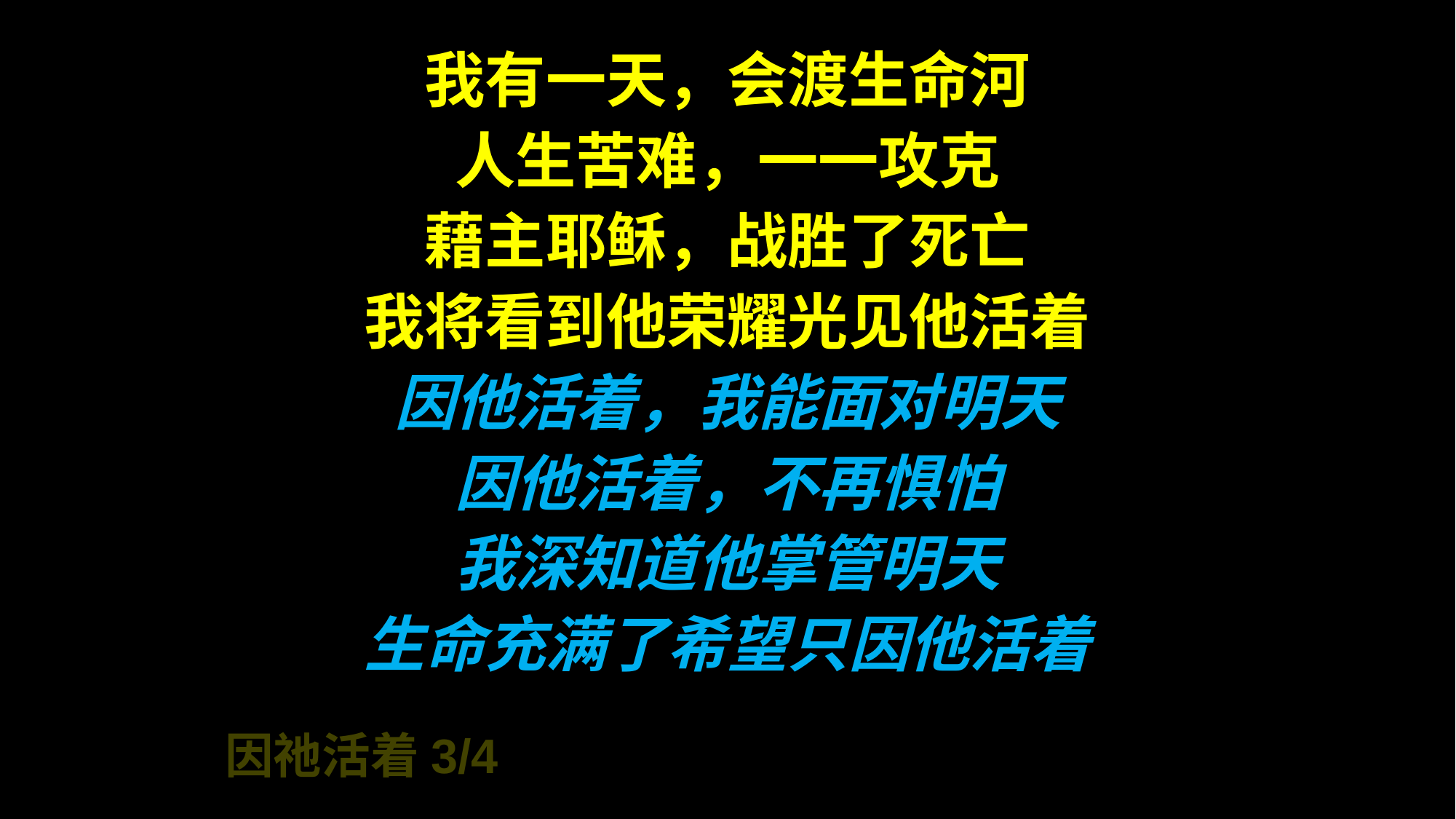

我有一天，会渡生命河
人生苦难，一一攻克
藉主耶稣，战胜了死亡
我将看到他荣耀光见他活着
因他活着，我能面对明天
因他活着，不再惧怕
我深知道他掌管明天
生命充满了希望只因他活着
因祂活着3/4